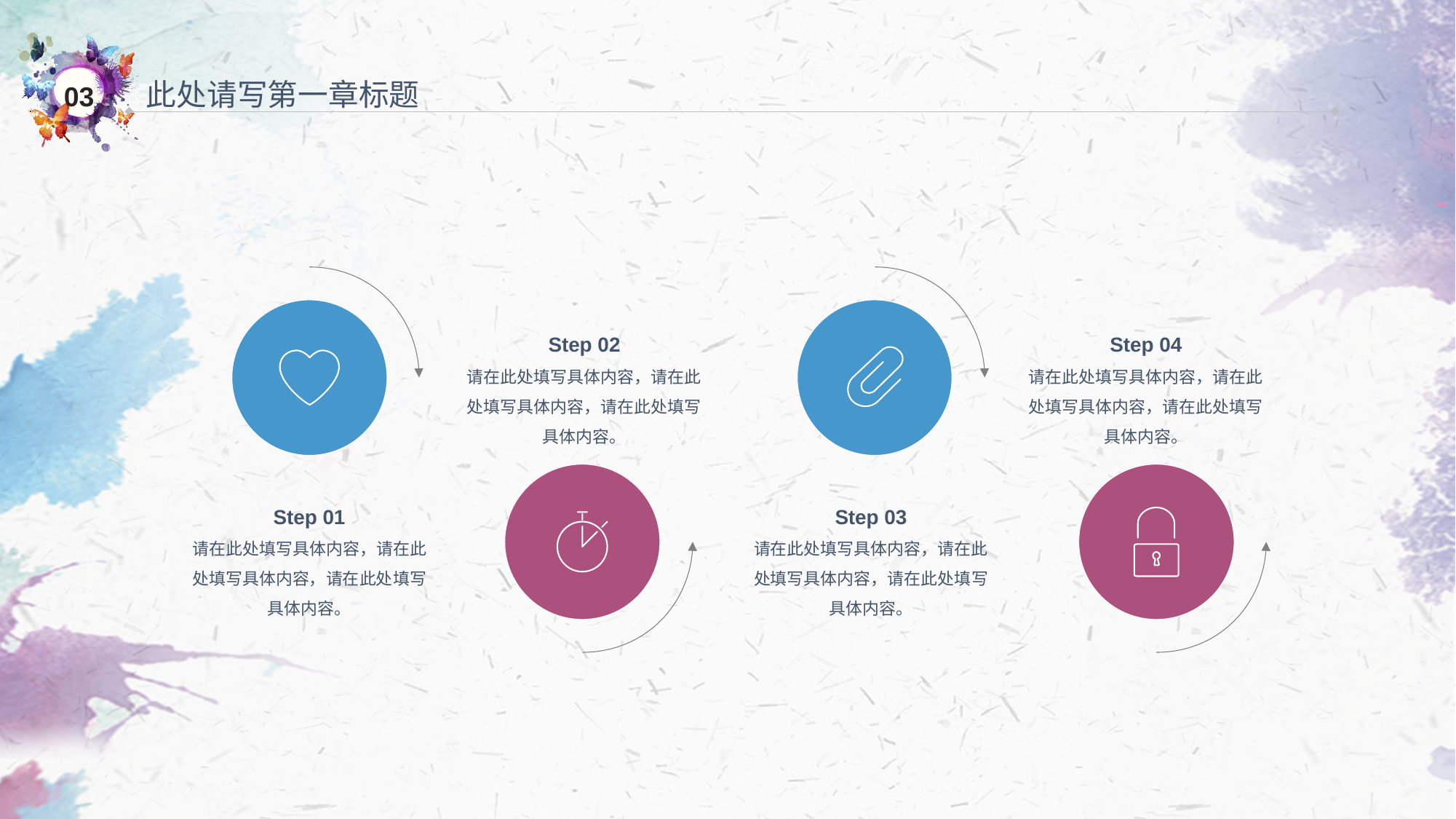

此处请写第一章标题

Step 02
请在此处填写具体内容，请在此处填写具体内容，请在此处填写具体内容。
Step 04
请在此处填写具体内容，请在此处填写具体内容，请在此处填写具体内容。

Step 01
请在此处填写具体内容，请在此处填写具体内容，请在此处填写具体内容。
Step 03
请在此处填写具体内容，请在此处填写具体内容，请在此处填写具体内容。